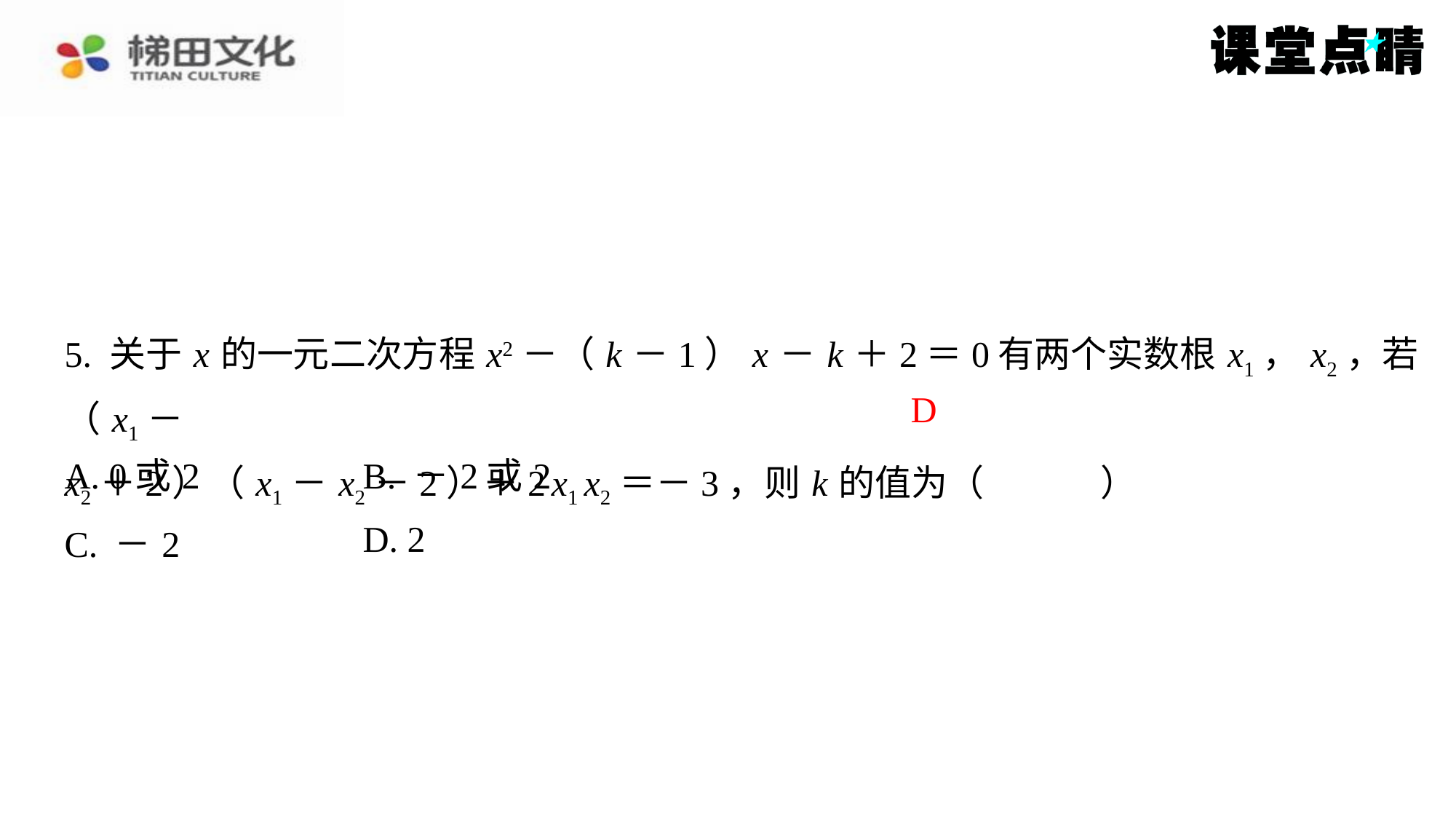

5. 关于 x 的一元二次方程 x2－（ k －1） x － k ＋2＝0有两个实数根 x1， x2，若（ x1－
x2＋2）（ x1－ x2－2）＋2 x1 x2＝－3，则 k 的值为（　D　）
D
| A. 0或2 | B. －2或2 |
| --- | --- |
| C. －2 | D. 2 |